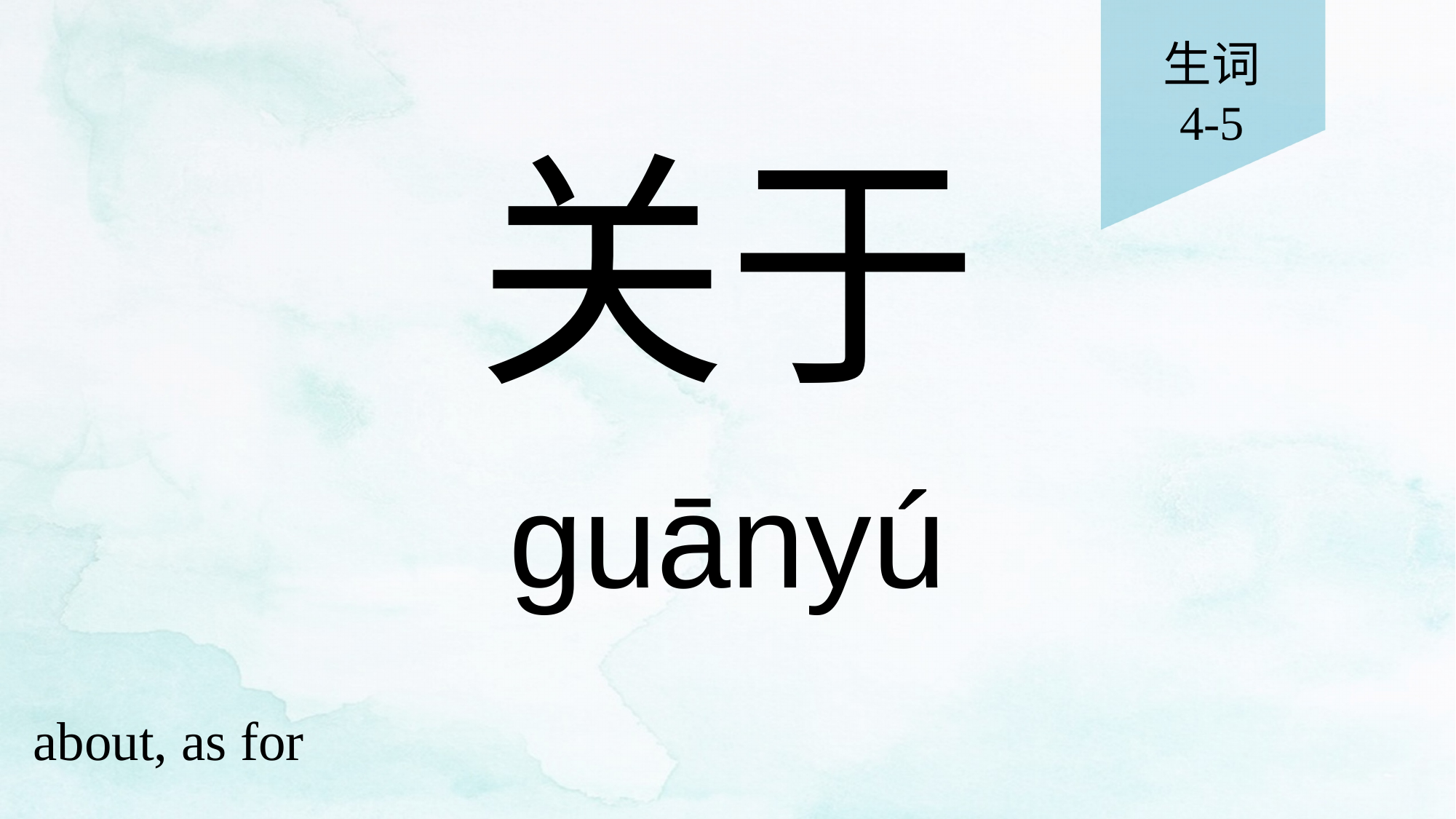

生词
4-5
# 关于
guānyú
about, as for